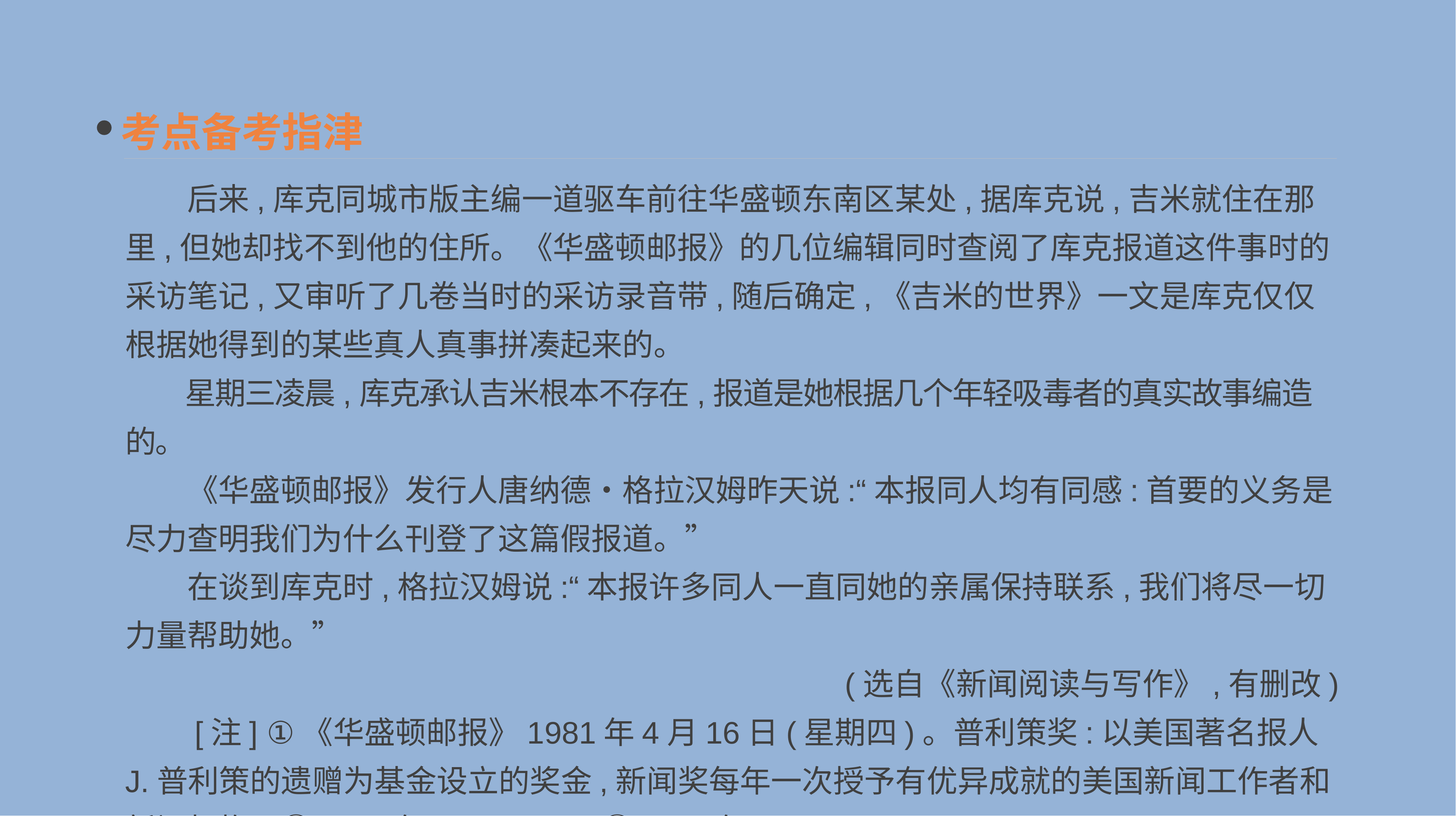

考点备考指津

　　后来,库克同城市版主编一道驱车前往华盛顿东南区某处,据库克说,吉米就住在那里,但她却找不到他的住所。《华盛顿邮报》的几位编辑同时查阅了库克报道这件事时的采访笔记,又审听了几卷当时的采访录音带,随后确定,《吉米的世界》一文是库克仅仅根据她得到的某些真人真事拼凑起来的。
　　星期三凌晨,库克承认吉米根本不存在,报道是她根据几个年轻吸毒者的真实故事编造的。
　　《华盛顿邮报》发行人唐纳德•格拉汉姆昨天说:“本报同人均有同感:首要的义务是尽力查明我们为什么刊登了这篇假报道。”
　　在谈到库克时,格拉汉姆说:“本报许多同人一直同她的亲属保持联系,我们将尽一切力量帮助她。”
(选自《新闻阅读与写作》,有删改)
　　[注] ①《华盛顿邮报》1981年4月16日(星期四)。普利策奖:以美国著名报人J.普利策的遗赠为基金设立的奖金,新闻奖每年一次授予有优异成就的美国新闻工作者和新闻机构。②1981年4月15日。③1981年4月14日。